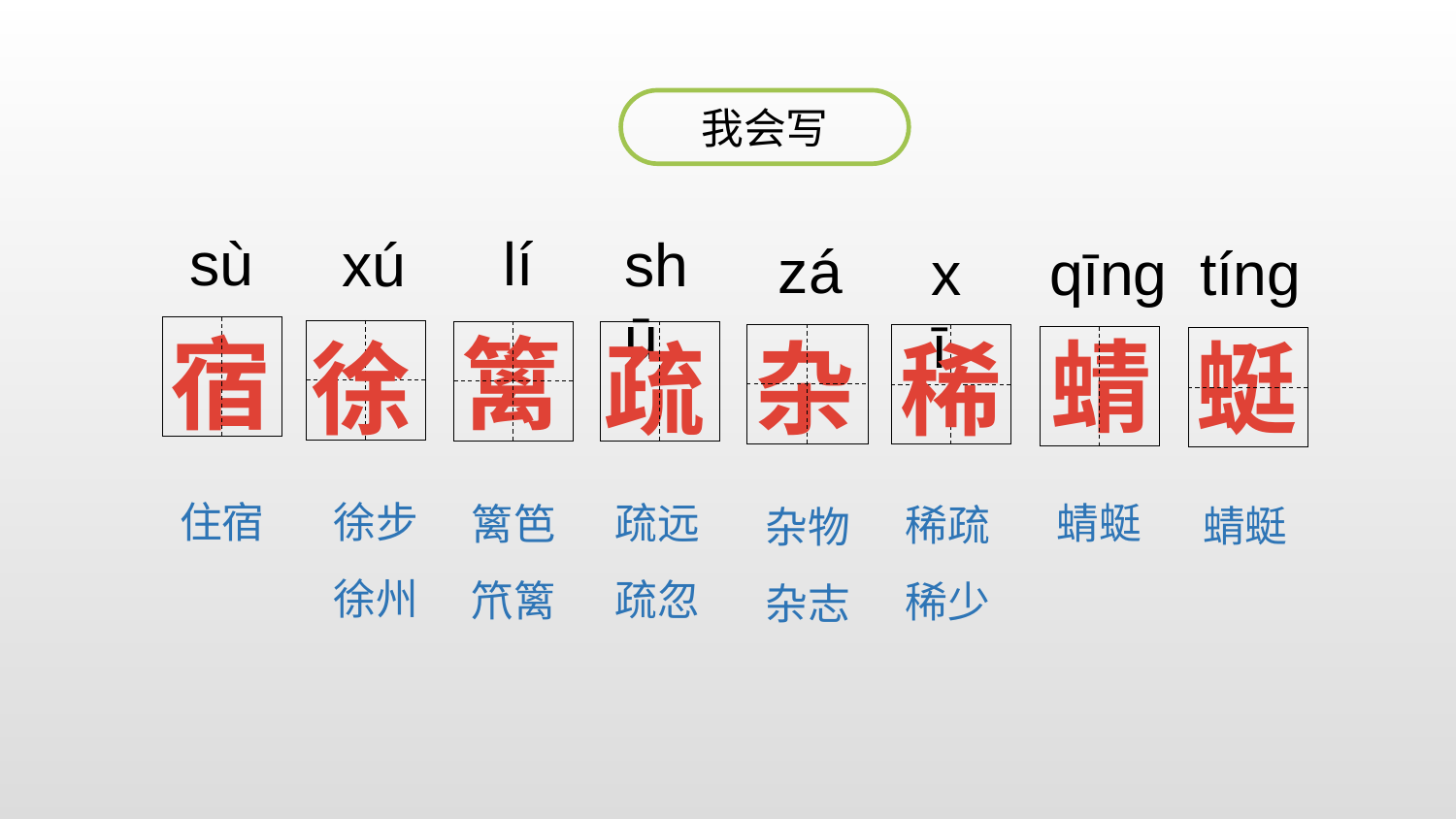

我会写
sù
lí
xú
shū
zá
xī
qīng
tíng
宿

篱
蜻

杂
徐
蜓
疏
稀

住宿
宿舍
 徐步
 徐州
疏远
疏忽
蜻蜓

篱笆
笊篱
稀疏
稀少
蜻蜓
杂物
杂志